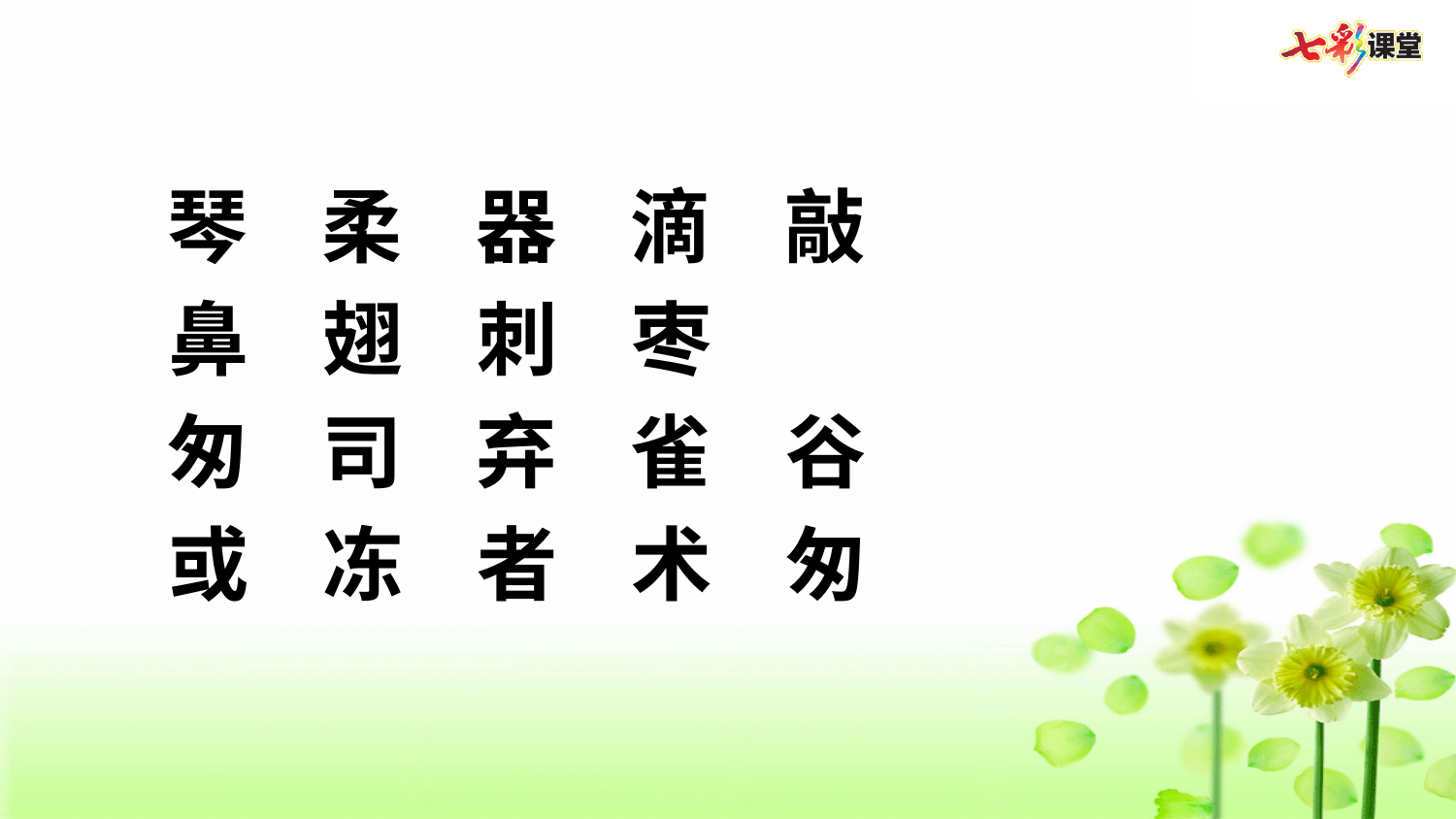

琴    柔    器    滴    敲
鼻    翅    刺    枣
匆    司    弃    雀    谷
或    冻    者    术    匆